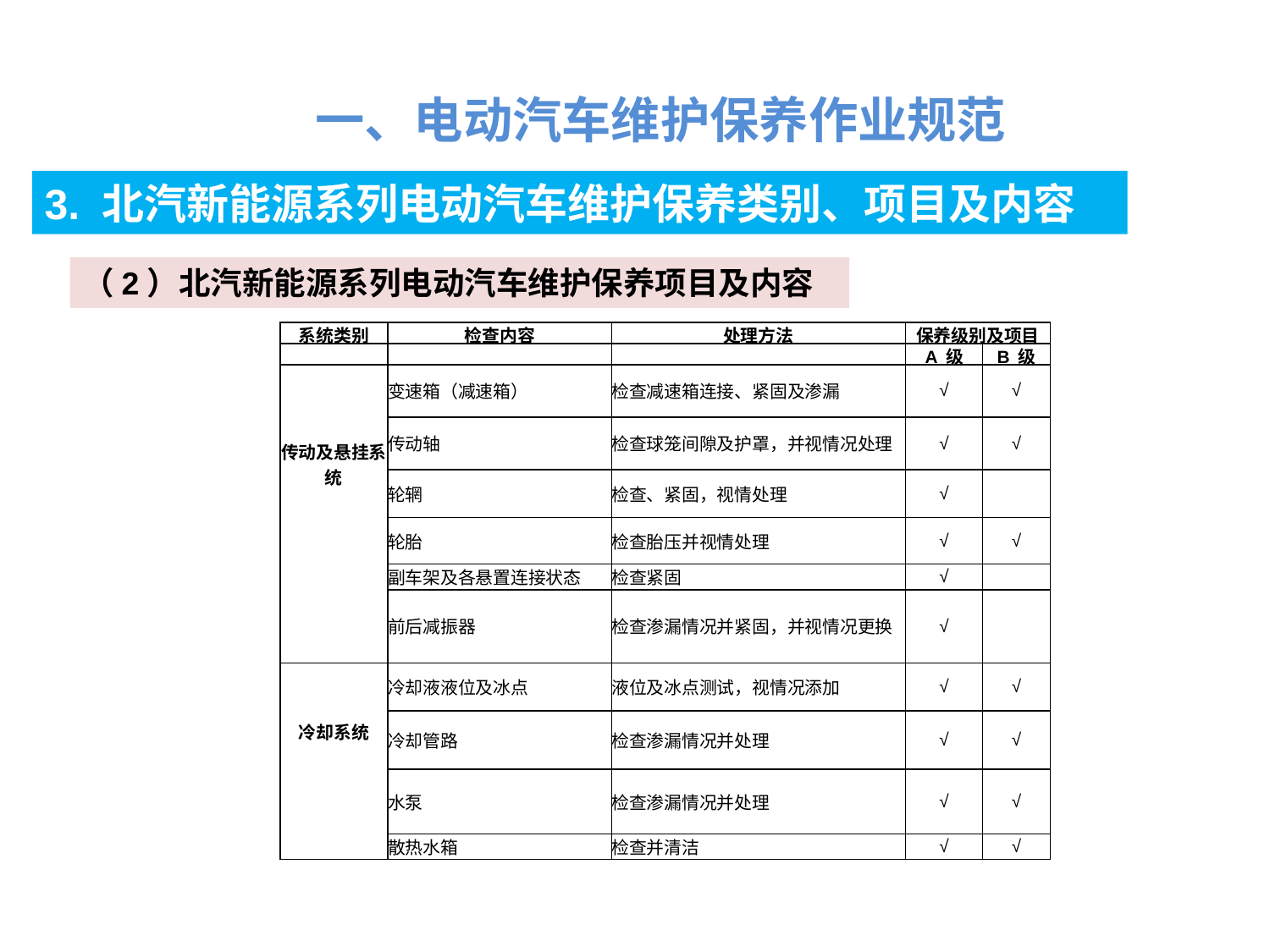

一、电动汽车维护保养作业规范
3. 北汽新能源系列电动汽车维护保养类别、项目及内容
（2）北汽新能源系列电动汽车维护保养项目及内容
| 系统类别 | 检查内容 | 处理方法 | 保养级别及项目 |  |
| --- | --- | --- | --- | --- |
|  |  |  | A 级 | B 级 |
| 传动及悬挂系统 | 变速箱（减速箱） | 检查减速箱连接、紧固及渗漏 | √ | √ |
|  | 传动轴 | 检查球笼间隙及护罩，并视情况处理 | √ | √ |
|  | 轮辋 | 检查、紧固，视情处理 | √ |  |
|  | 轮胎 | 检查胎压并视情处理 | √ | √ |
|  | 副车架及各悬置连接状态 | 检查紧固 | √ |  |
|  | 前后减振器 | 检查渗漏情况并紧固，并视情况更换 | √ |  |
| 冷却系统 | 冷却液液位及冰点 | 液位及冰点测试，视情况添加 | √ | √ |
|  | 冷却管路 | 检查渗漏情况并处理 | √ | √ |
|  | 水泵 | 检查渗漏情况并处理 | √ | √ |
|  | 散热水箱 | 检查并清洁 | √ | √ |